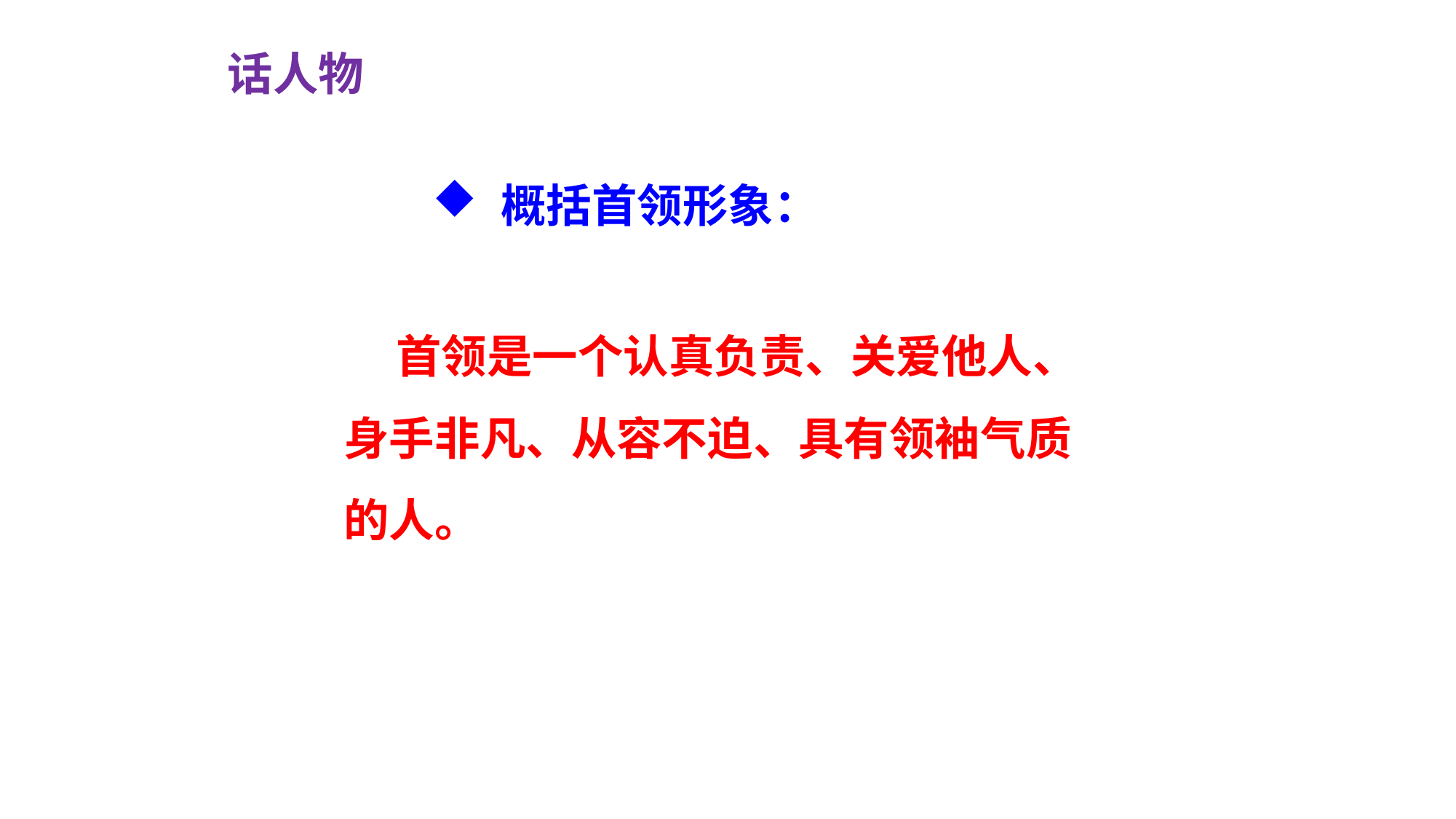

话人物
概括首领形象：
    首领是一个认真负责、关爱他人、身手非凡、从容不迫、具有领袖气质的人。